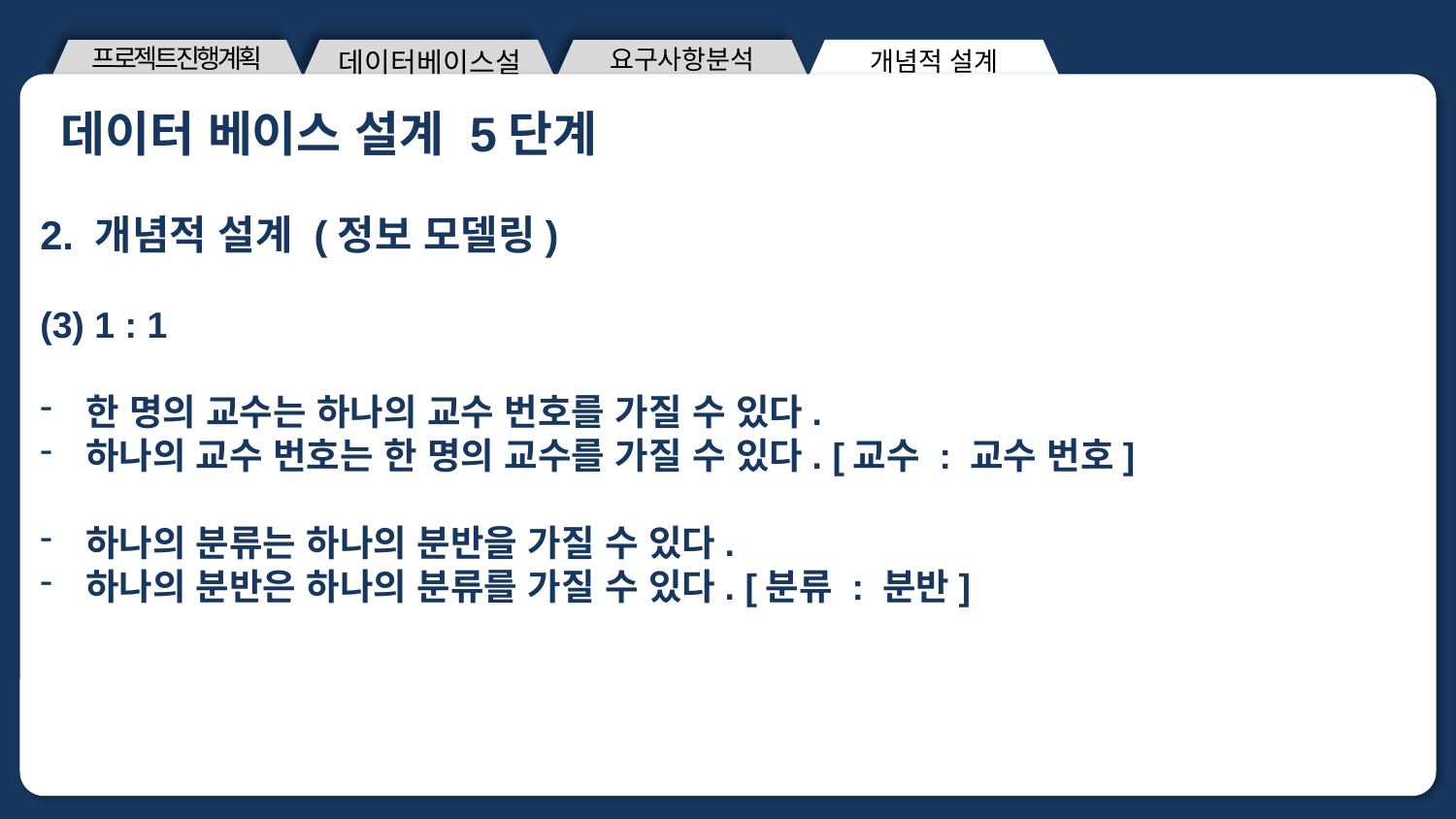

개념적 설계

프로젝트진행계획
요구사항분석
데이터베이스설계

데이터 베이스 설계 5단계
제목을 입력해주세요 제목을 입력해주세요

2. 개념적 설계 (정보 모델링)

(3) 1 : 1

한 명의 교수는 하나의 교수 번호를 가질 수 있다.
하나의 교수 번호는 한 명의 교수를 가질 수 있다. [교수 : 교수 번호]

하나의 분류는 하나의 분반을 가질 수 있다.
하나의 분반은 하나의 분류를 가질 수 있다. [분류 : 분반]

A :  답변을 써주세요
ㅇㅇㅇ
ㅇㅇ명 대상
설문조사
48%
<출처 : 출처를 입력해주세요>